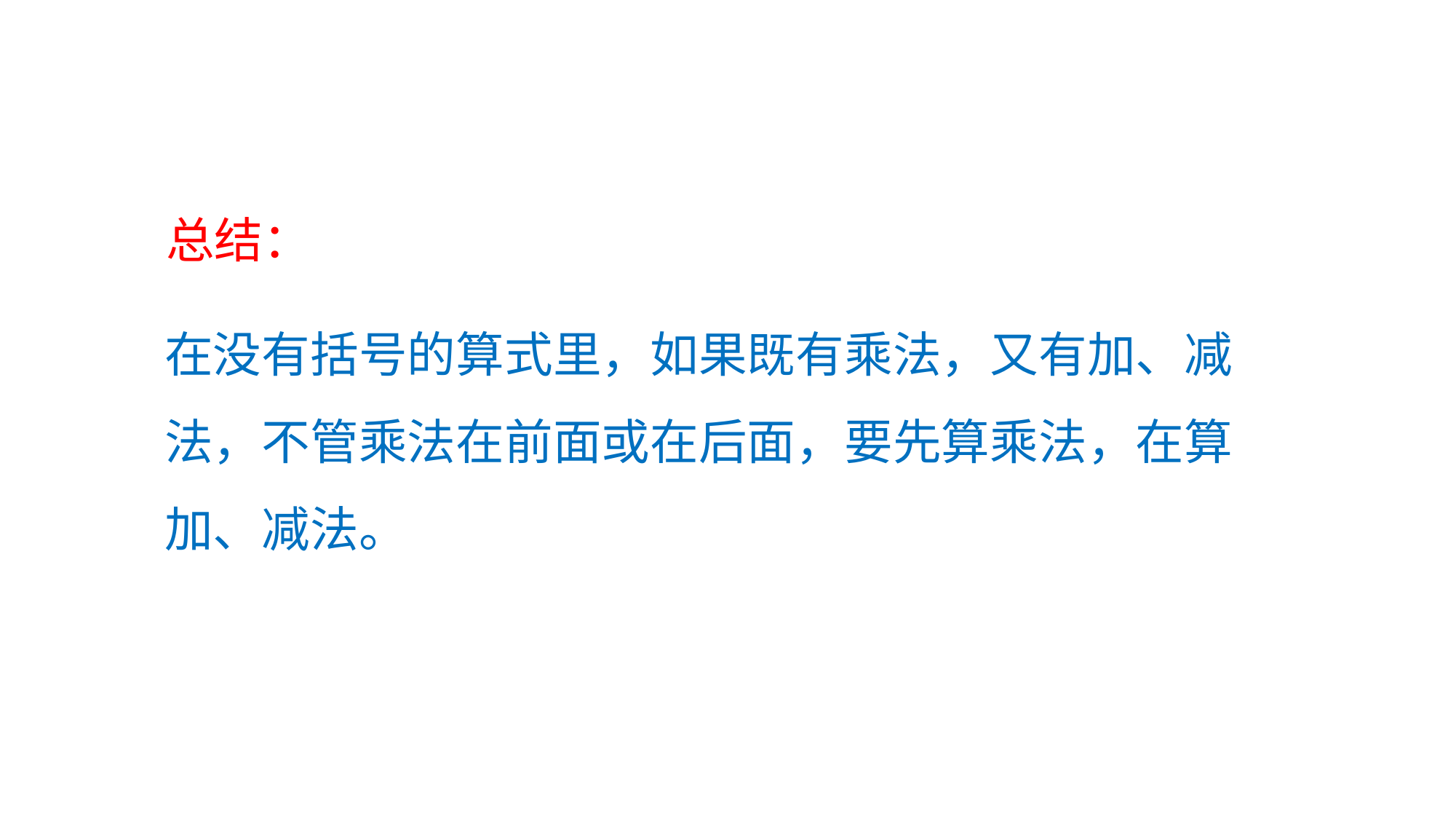

总结：
在没有括号的算式里，如果既有乘法，又有加、减法，不管乘法在前面或在后面，要先算乘法，在算加、减法。